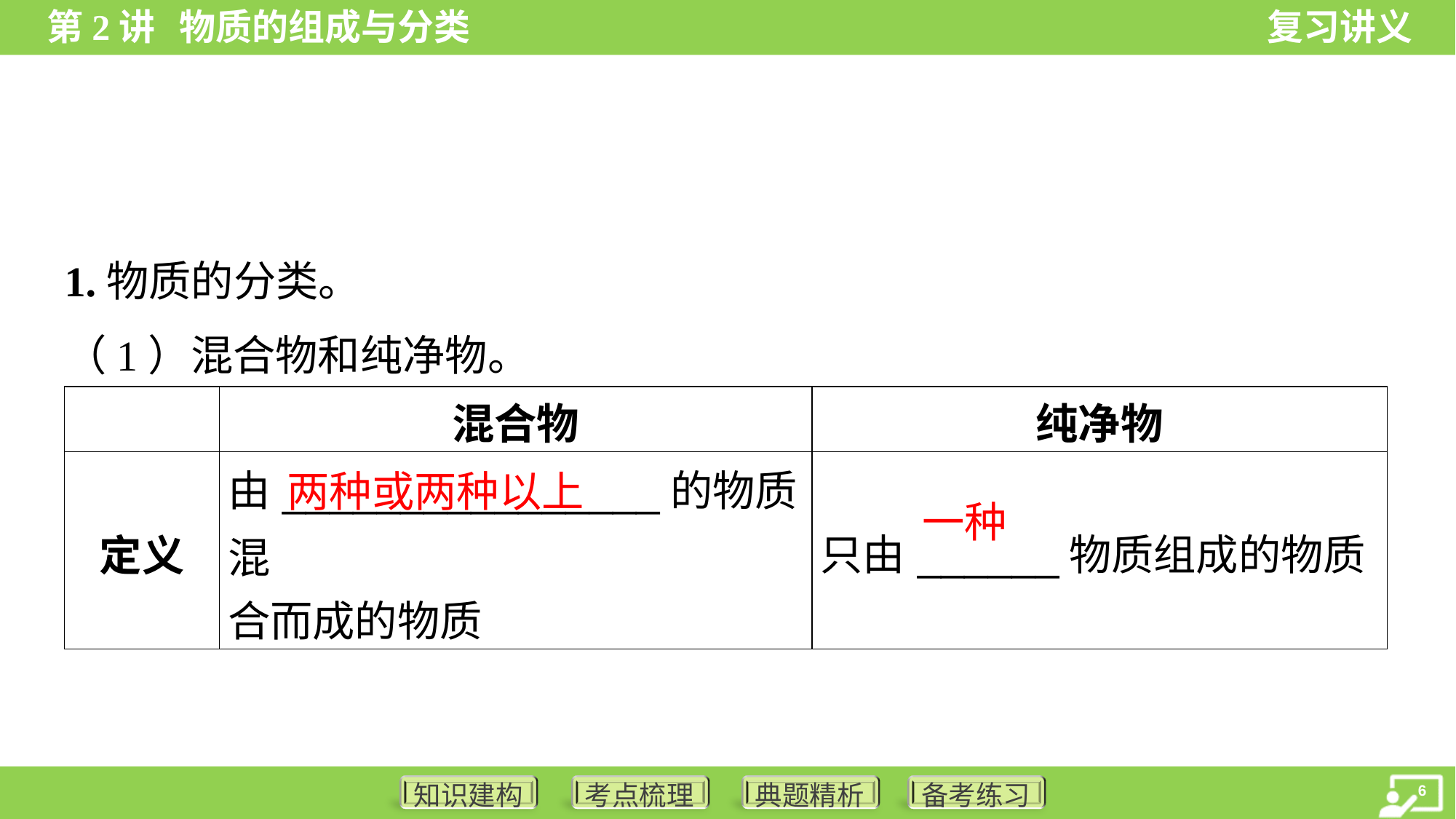

1.物质的分类。
（1）混合物和纯净物。
|  | 混合物 | 纯净物 |
| --- | --- | --- |
| 定义 | 由\_\_\_\_\_\_\_\_\_\_\_\_\_\_\_\_的物质混 合而成的物质 | 只由\_\_\_\_\_\_物质组成的物质 |
两种或两种以上
一种